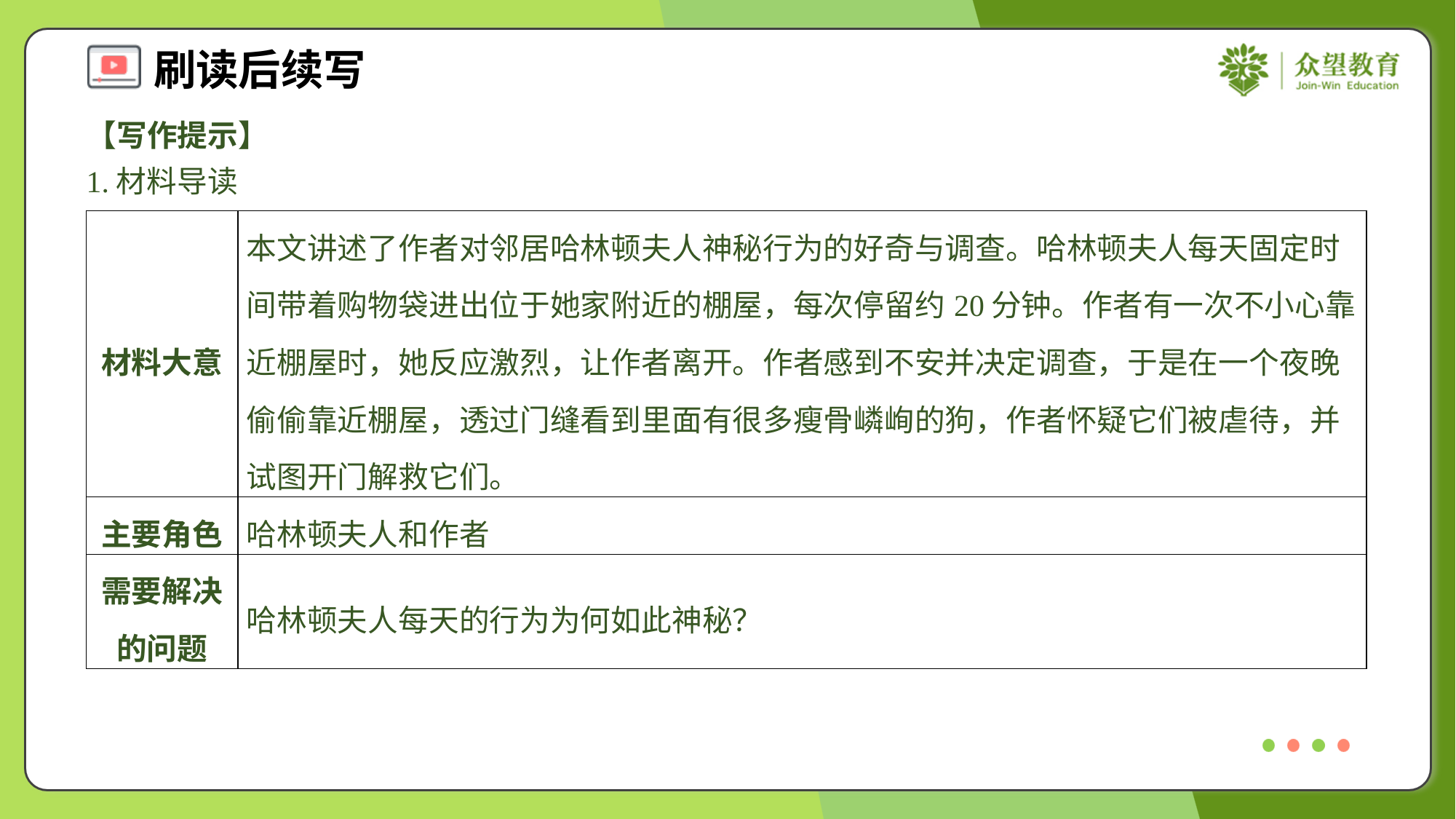

【写作提示】
1.材料导读
| 材料大意 | 本文讲述了作者对邻居哈林顿夫人神秘行为的好奇与调查。哈林顿夫人每天固定时间带着购物袋进出位于她家附近的棚屋，每次停留约20分钟。作者有一次不小心靠近棚屋时，她反应激烈，让作者离开。作者感到不安并决定调查，于是在一个夜晚偷偷靠近棚屋，透过门缝看到里面有很多瘦骨嶙峋的狗，作者怀疑它们被虐待，并试图开门解救它们。 |
| --- | --- |
| 主要角色 | 哈林顿夫人和作者 |
| 需要解决的问题 | 哈林顿夫人每天的行为为何如此神秘？ |